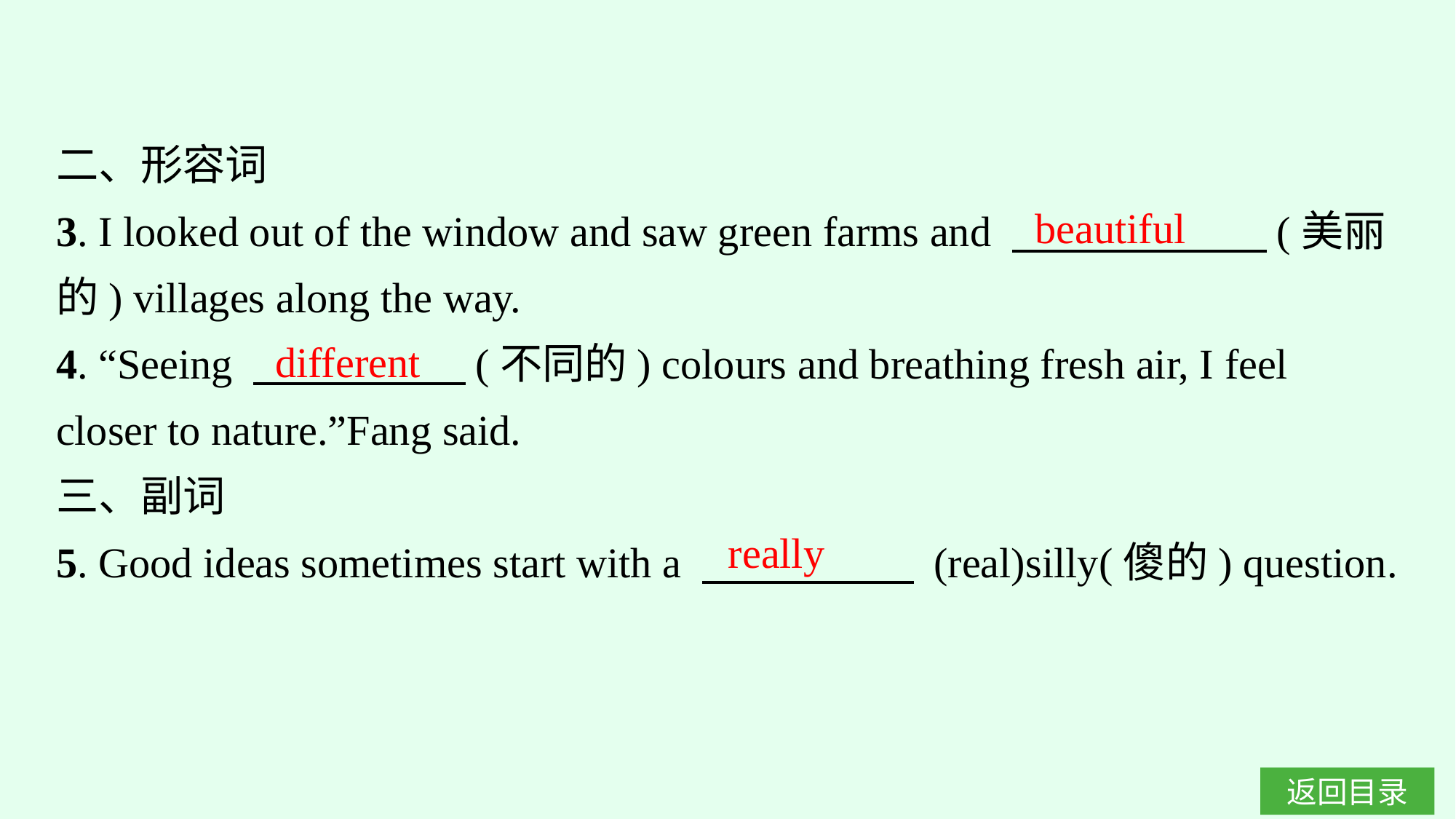

二、形容词
3. I looked out of the window and saw green farms and 　　　　　　(美丽的) villages along the way.
4. “Seeing 　　　　　(不同的) colours and breathing fresh air, I feel closer to nature.”Fang said.
三、副词
5. Good ideas sometimes start with a 　　　　　 (real)silly(傻的) question.
beautiful
different
really